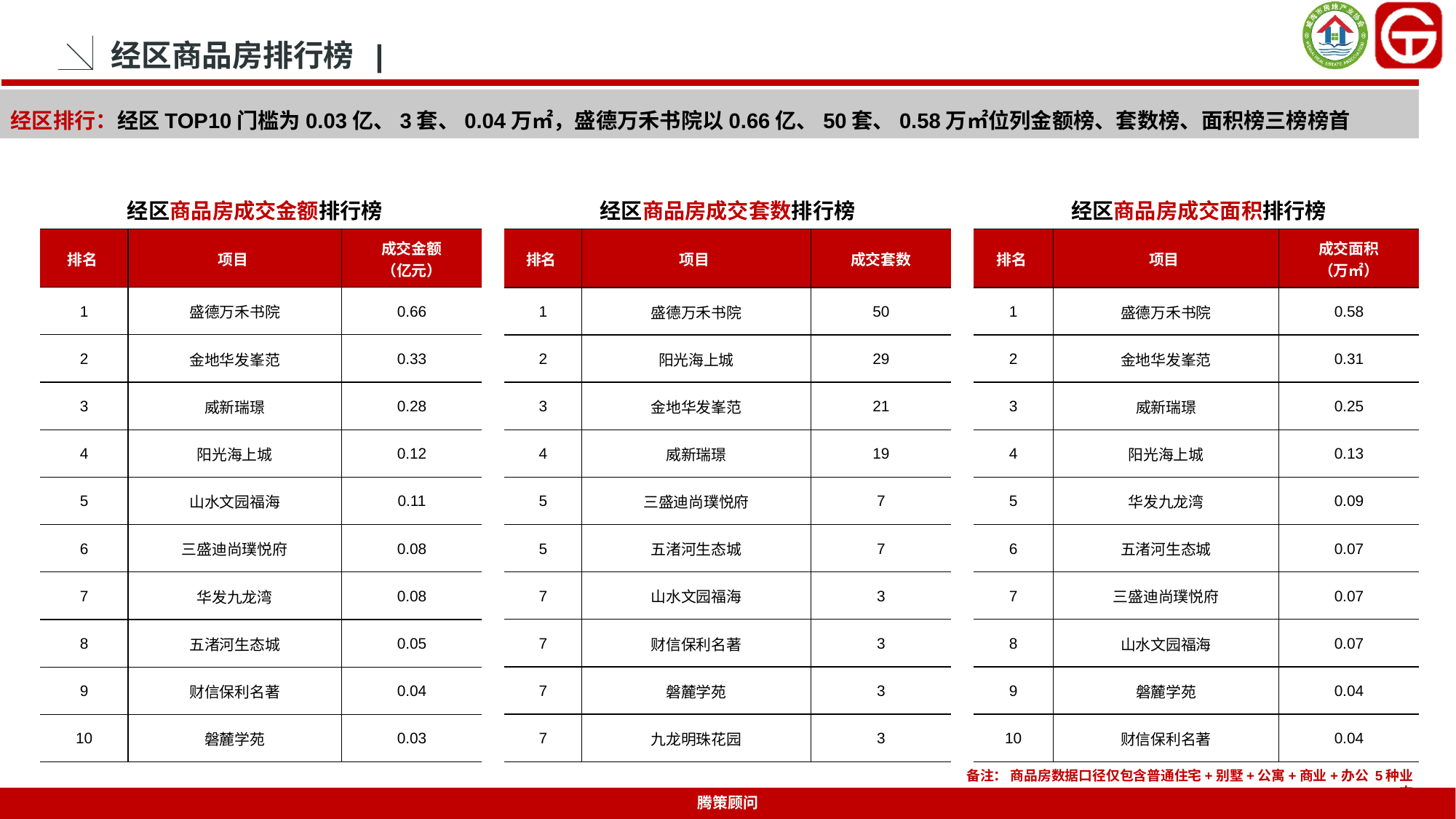

经区商品房排行榜  |
经区排行：经区TOP10门槛为0.03亿、3套、0.04万㎡，盛德万禾书院以0.66亿、50套、0.58万㎡位列金额榜、套数榜、面积榜三榜榜首
经区商品房成交金额排行榜
经区商品房成交套数排行榜
经区商品房成交面积排行榜
| 排名 | 项目 | 成交套数 |
| --- | --- | --- |
| 1 | 盛德万禾书院 | 50 |
| 2 | 阳光海上城 | 29 |
| 3 | 金地华发峯范 | 21 |
| 4 | 威新瑞璟 | 19 |
| 5 | 三盛迪尚璞悦府 | 7 |
| 5 | 五渚河生态城 | 7 |
| 7 | 山水文园福海 | 3 |
| 7 | 财信保利名著 | 3 |
| 7 | 磐麓学苑 | 3 |
| 7 | 九龙明珠花园 | 3 |
| 排名 | 项目 | 成交面积 （万㎡） |
| --- | --- | --- |
| 1 | 盛德万禾书院 | 0.58 |
| 2 | 金地华发峯范 | 0.31 |
| 3 | 威新瑞璟 | 0.25 |
| 4 | 阳光海上城 | 0.13 |
| 5 | 华发九龙湾 | 0.09 |
| 6 | 五渚河生态城 | 0.07 |
| 7 | 三盛迪尚璞悦府 | 0.07 |
| 8 | 山水文园福海 | 0.07 |
| 9 | 磐麓学苑 | 0.04 |
| 10 | 财信保利名著 | 0.04 |
| 排名 | 项目 | 成交金额 （亿元） |
| --- | --- | --- |
| 1 | 盛德万禾书院 | 0.66 |
| 2 | 金地华发峯范 | 0.33 |
| 3 | 威新瑞璟 | 0.28 |
| 4 | 阳光海上城 | 0.12 |
| 5 | 山水文园福海 | 0.11 |
| 6 | 三盛迪尚璞悦府 | 0.08 |
| 7 | 华发九龙湾 | 0.08 |
| 8 | 五渚河生态城 | 0.05 |
| 9 | 财信保利名著 | 0.04 |
| 10 | 磐麓学苑 | 0.03 |

备注： 商品房数据口径仅包含普通住宅+别墅+公寓+商业+办公 5种业态